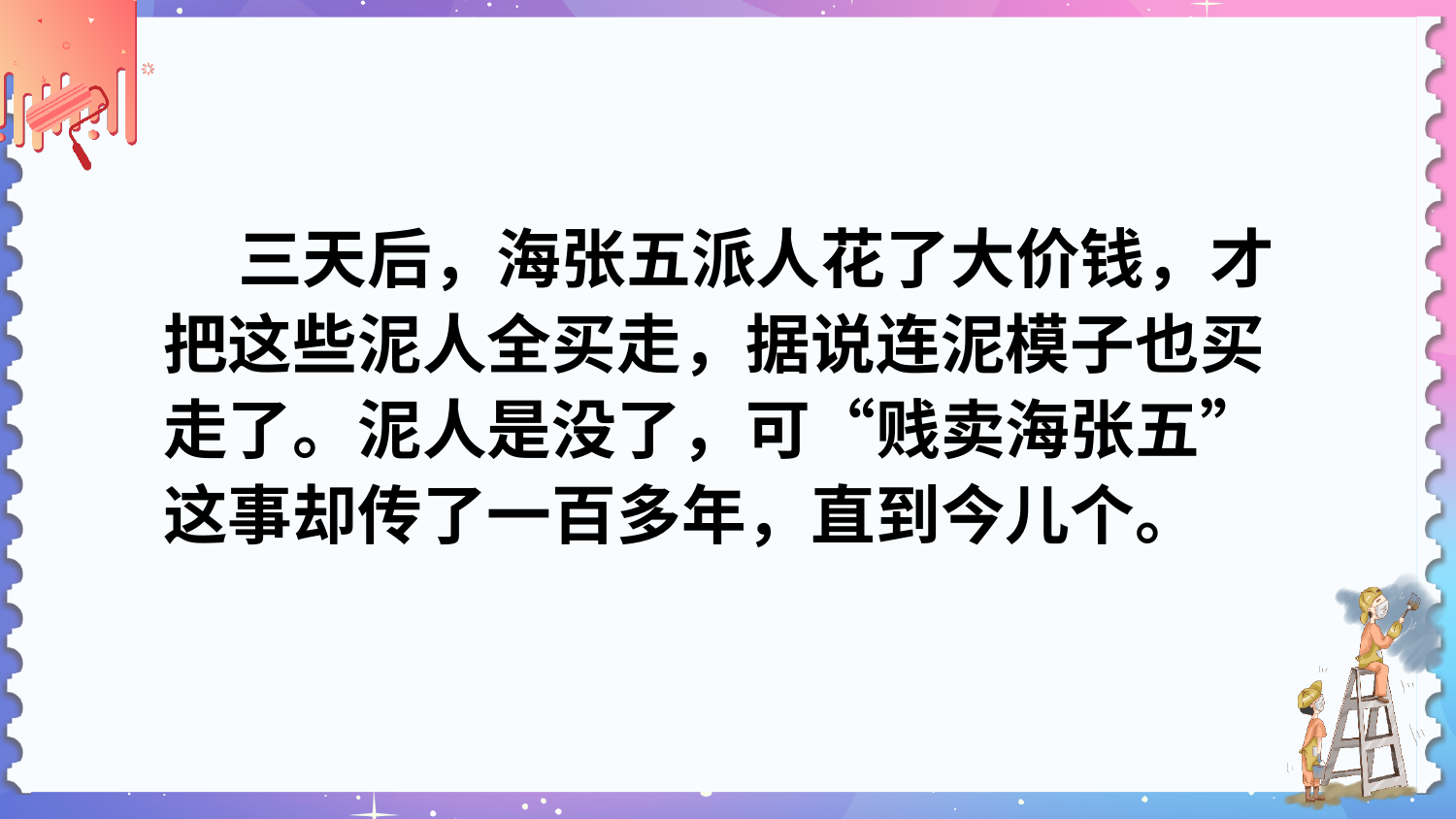

三天后，海张五派人花了大价钱，才把这些泥人全买走，据说连泥模子也买走了。泥人是没了，可“贱卖海张五”这事却传了一百多年，直到今儿个。